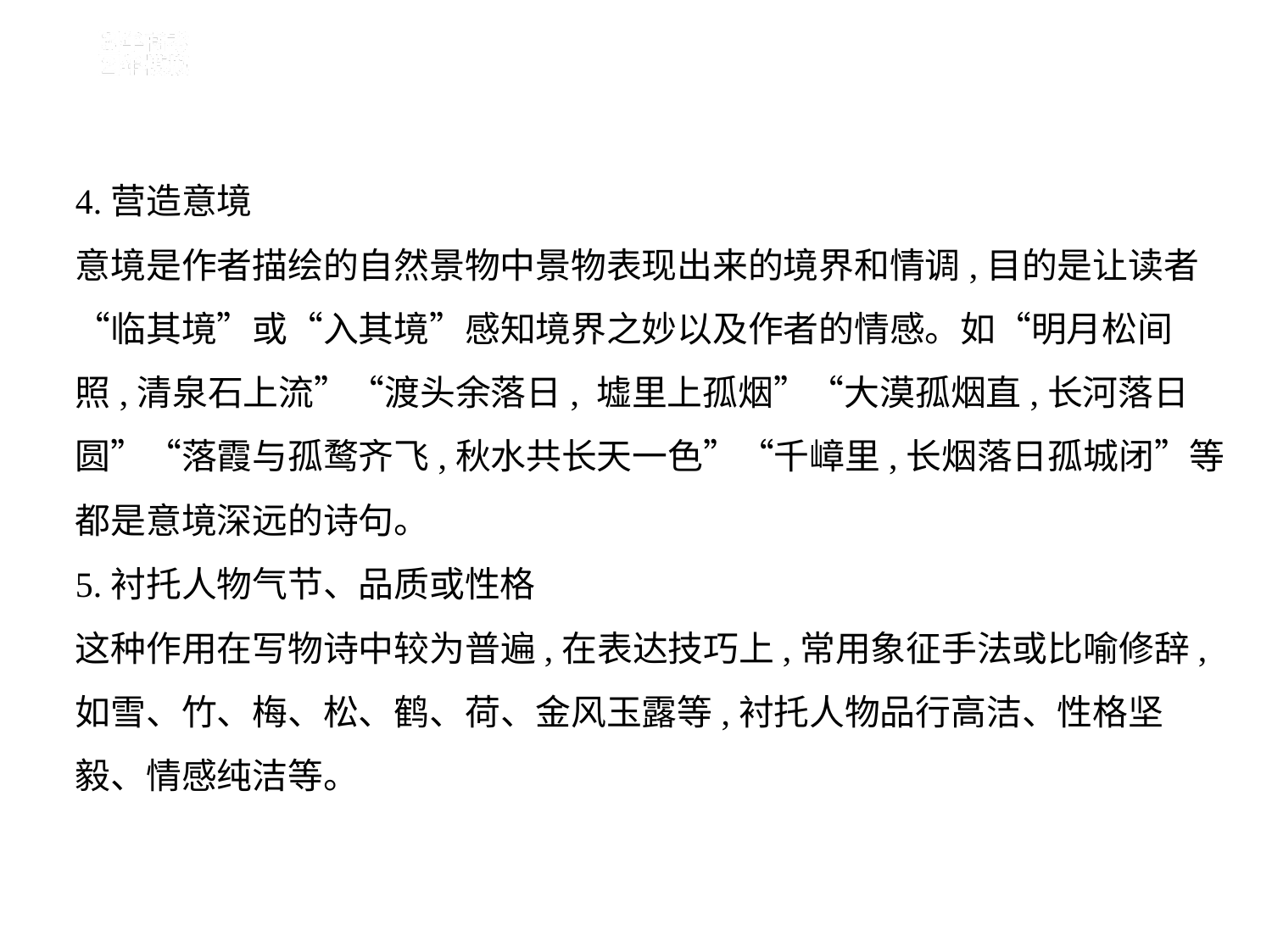

4.营造意境
意境是作者描绘的自然景物中景物表现出来的境界和情调,目的是让读者
“临其境”或“入其境”感知境界之妙以及作者的情感。如“明月松间
照,清泉石上流”“渡头余落日, 墟里上孤烟”“大漠孤烟直,长河落日
圆”“落霞与孤鹜齐飞,秋水共长天一色”“千嶂里,长烟落日孤城闭”等
都是意境深远的诗句。
5.衬托人物气节、品质或性格
这种作用在写物诗中较为普遍,在表达技巧上,常用象征手法或比喻修辞,
如雪、竹、梅、松、鹤、荷、金风玉露等,衬托人物品行高洁、性格坚
毅、情感纯洁等。